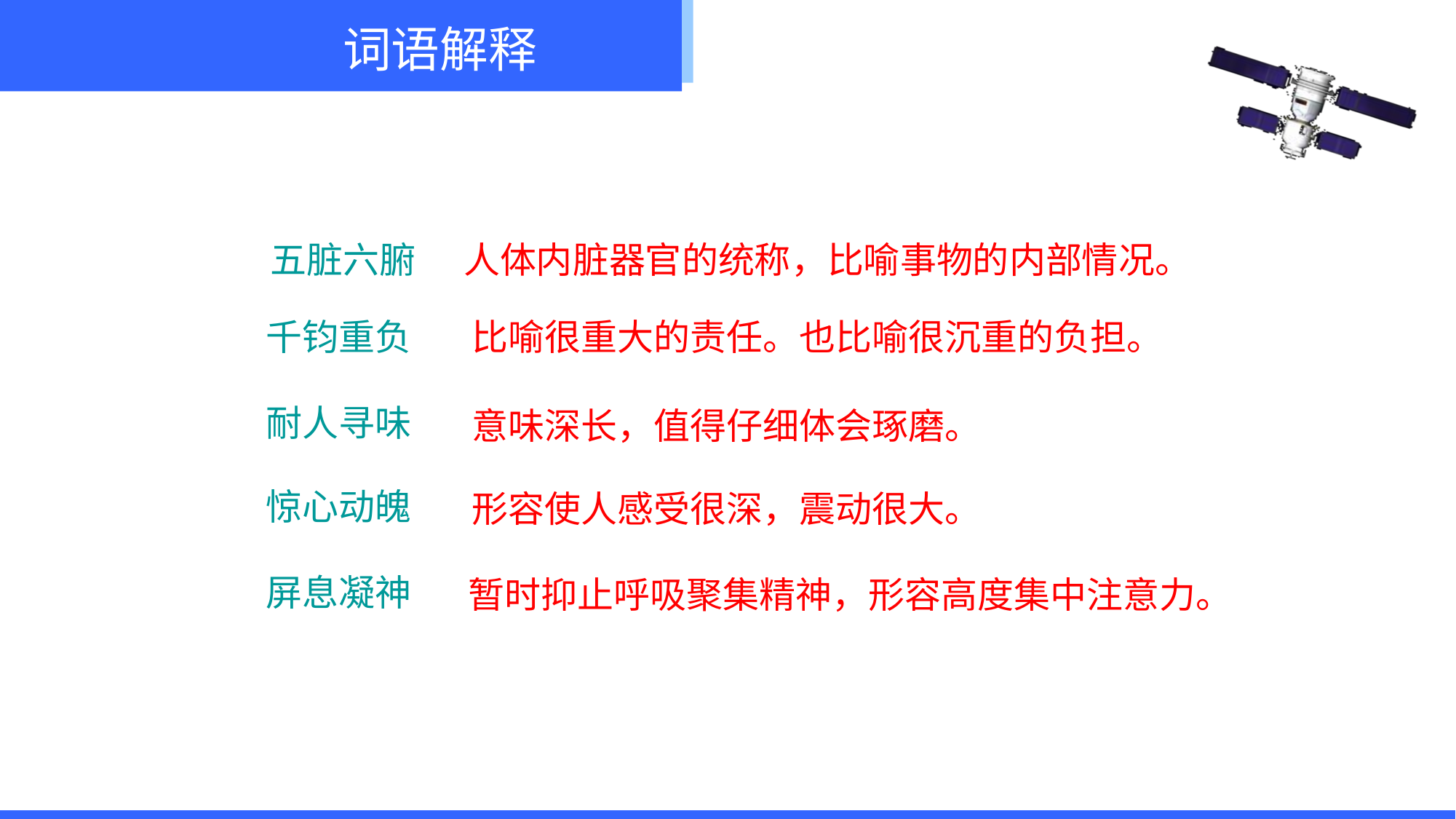

词语解释
五脏六腑
人体内脏器官的统称，比喻事物的内部情况。
千钧重负
比喻很重大的责任。也比喻很沉重的负担。
耐人寻味
意味深长，值得仔细体会琢磨。
惊心动魄
形容使人感受很深，震动很大。
屏息凝神
暂时抑止呼吸聚集精神，形容高度集中注意力。